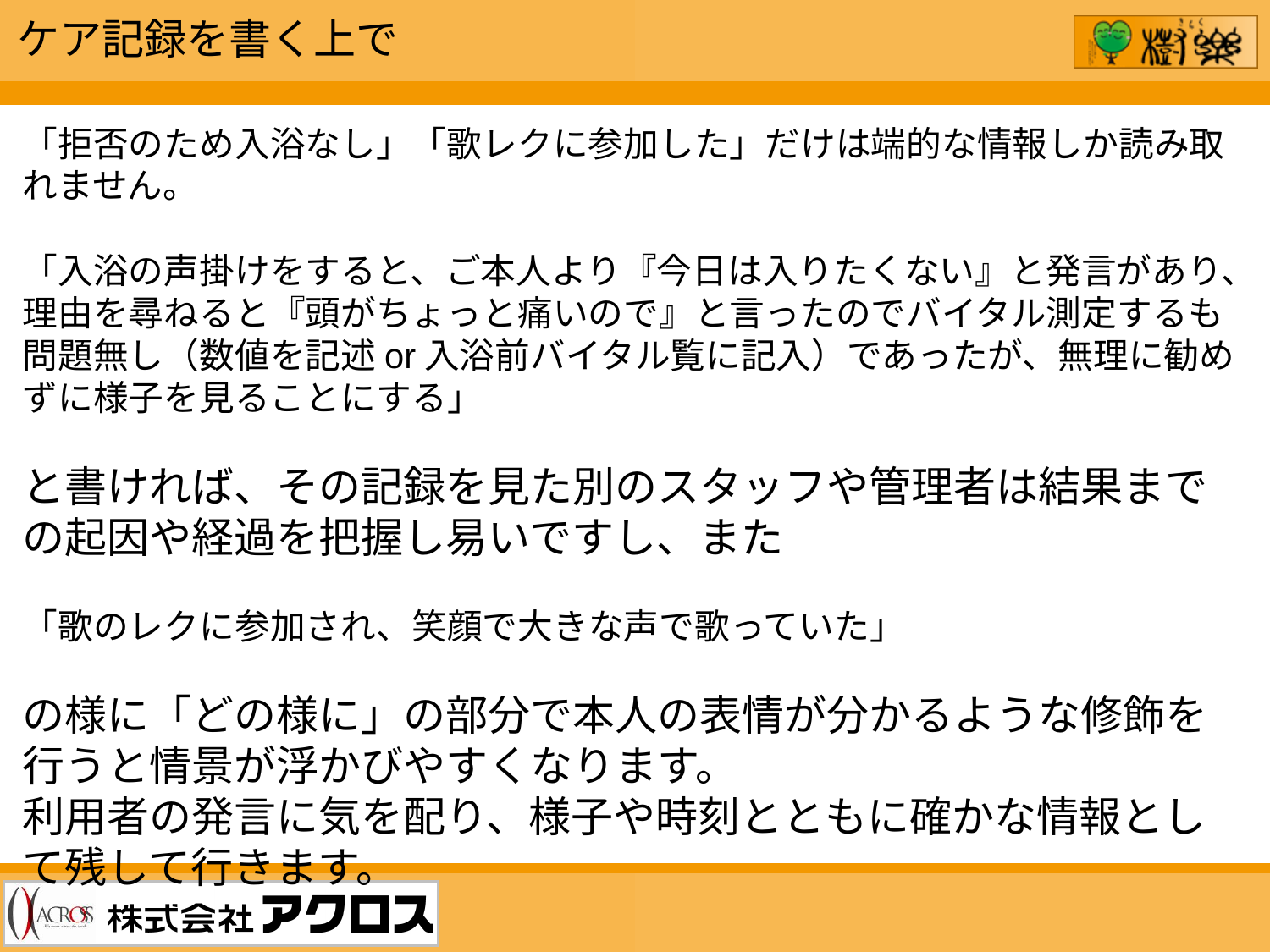

ケア記録を書く上で
「拒否のため入浴なし」「歌レクに参加した」だけは端的な情報しか読み取れません。

「入浴の声掛けをすると、ご本人より『今日は入りたくない』と発言があり、理由を尋ねると『頭がちょっと痛いので』と言ったのでバイタル測定するも問題無し（数値を記述or入浴前バイタル覧に記入）であったが、無理に勧めずに様子を見ることにする」

と書ければ、その記録を見た別のスタッフや管理者は結果までの起因や経過を把握し易いですし、また

「歌のレクに参加され、笑顔で大きな声で歌っていた」

の様に「どの様に」の部分で本人の表情が分かるような修飾を行うと情景が浮かびやすくなります。
利用者の発言に気を配り、様子や時刻とともに確かな情報として残して行きます。